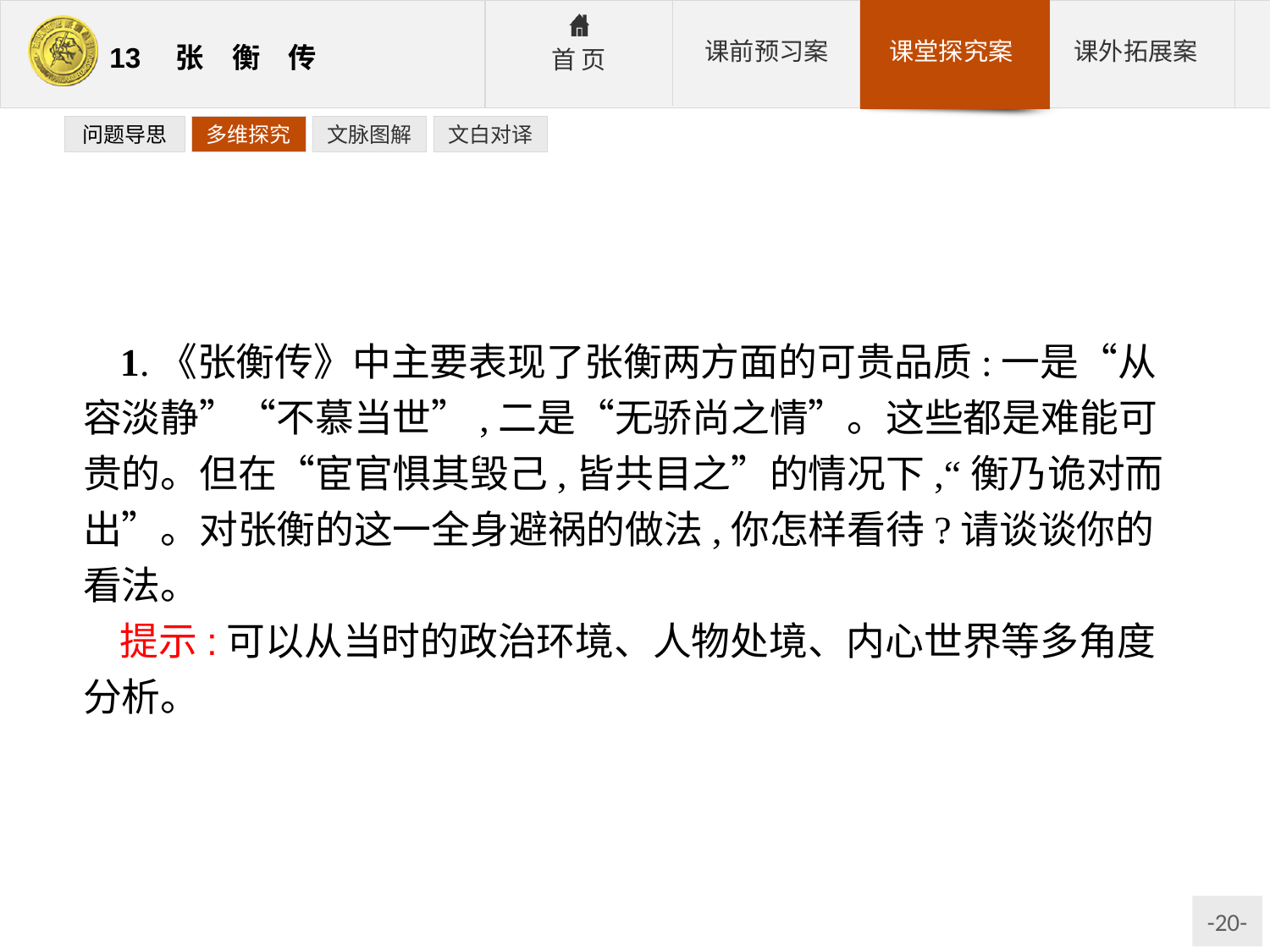

问题导思
多维探究
文脉图解
文白对译
1.《张衡传》中主要表现了张衡两方面的可贵品质:一是“从容淡静”“不慕当世”,二是“无骄尚之情”。这些都是难能可贵的。但在“宦官惧其毁己,皆共目之”的情况下,“衡乃诡对而出”。对张衡的这一全身避祸的做法,你怎样看待?请谈谈你的看法。
提示:可以从当时的政治环境、人物处境、内心世界等多角度分析。